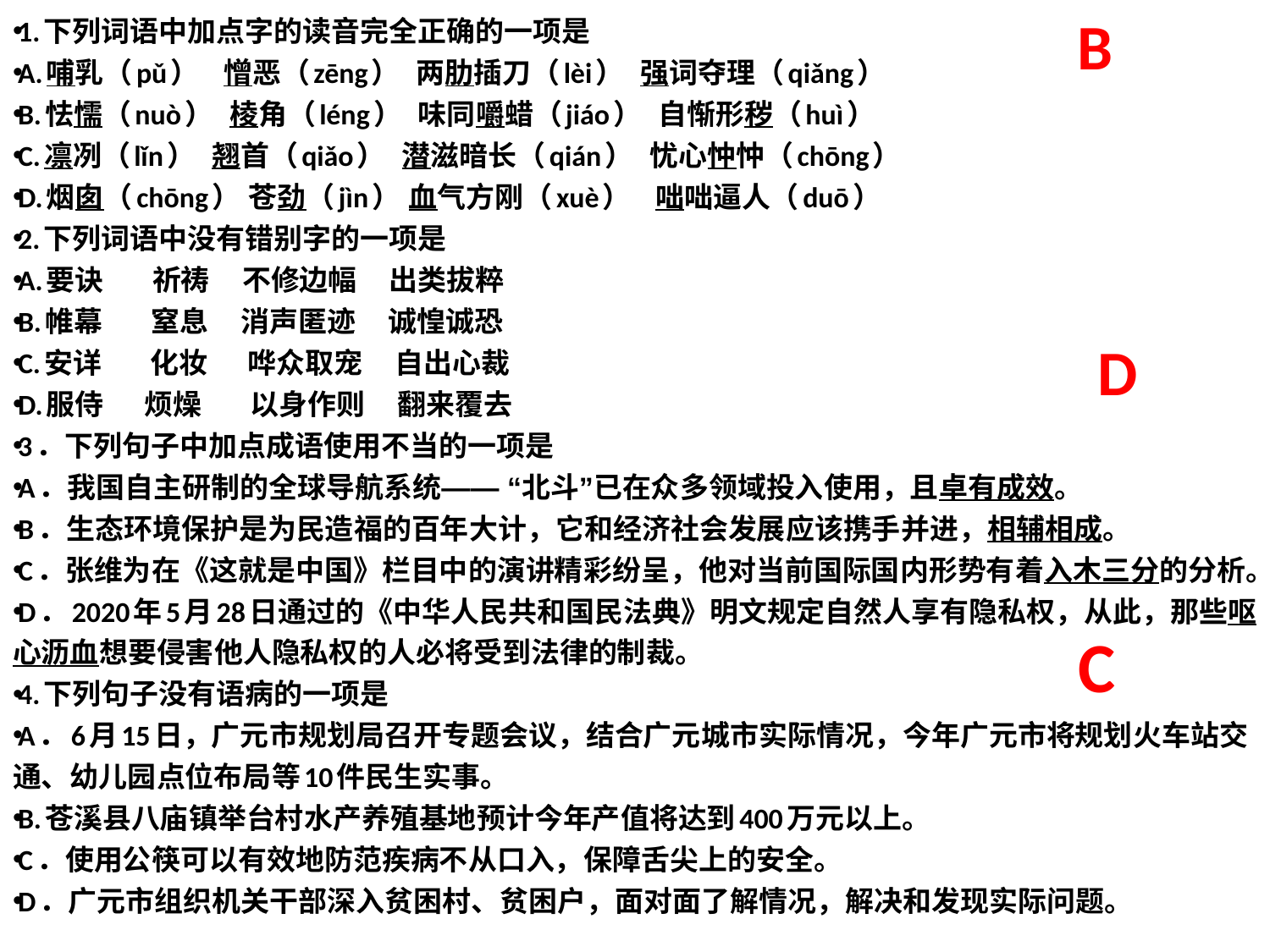

1.下列词语中加点字的读音完全正确的一项是
A.哺乳（pǔ）   憎恶（zēng）  两肋插刀（lèi）  强词夺理（qiǎng）
B.怯懦（nuò）  棱角（léng）  味同嚼蜡（jiáo）  自惭形秽（huì）
C.凛冽（lǐn）  翘首（qiǎo）  潜滋暗长（qián）  忧心忡忡（chōng）
D.烟囱（chōng） 苍劲（jìn） 血气方刚（xuè）   咄咄逼人（duō）
2.下列词语中没有错别字的一项是
A.要诀      祈祷    不修边幅    出类拔粹
B.帷幕      窒息    消声匿迹    诚惶诚恐
C.安详      化妆     哗众取宠    自出心裁
D.服侍     烦燥      以身作则    翻来覆去
3．下列句子中加点成语使用不当的一项是
A．我国自主研制的全球导航系统—— “北斗”已在众多领域投入使用，且卓有成效。
B．生态环境保护是为民造福的百年大计，它和经济社会发展应该携手并进，相辅相成。
C．张维为在《这就是中国》栏目中的演讲精彩纷呈，他对当前国际国内形势有着入木三分的分析。
D．2020年5月28日通过的《中华人民共和国民法典》明文规定自然人享有隐私权，从此，那些呕心沥血想要侵害他人隐私权的人必将受到法律的制裁。
4.下列句子没有语病的一项是
A．6月15日，广元市规划局召开专题会议，结合广元城市实际情况，今年广元市将规划火车站交通、幼儿园点位布局等10件民生实事。
B.苍溪县八庙镇举台村水产养殖基地预计今年产值将达到400万元以上。
C．使用公筷可以有效地防范疾病不从口入，保障舌尖上的安全。
D．广元市组织机关干部深入贫困村、贫困户，面对面了解情况，解决和发现实际问题。

B

D
 C
#